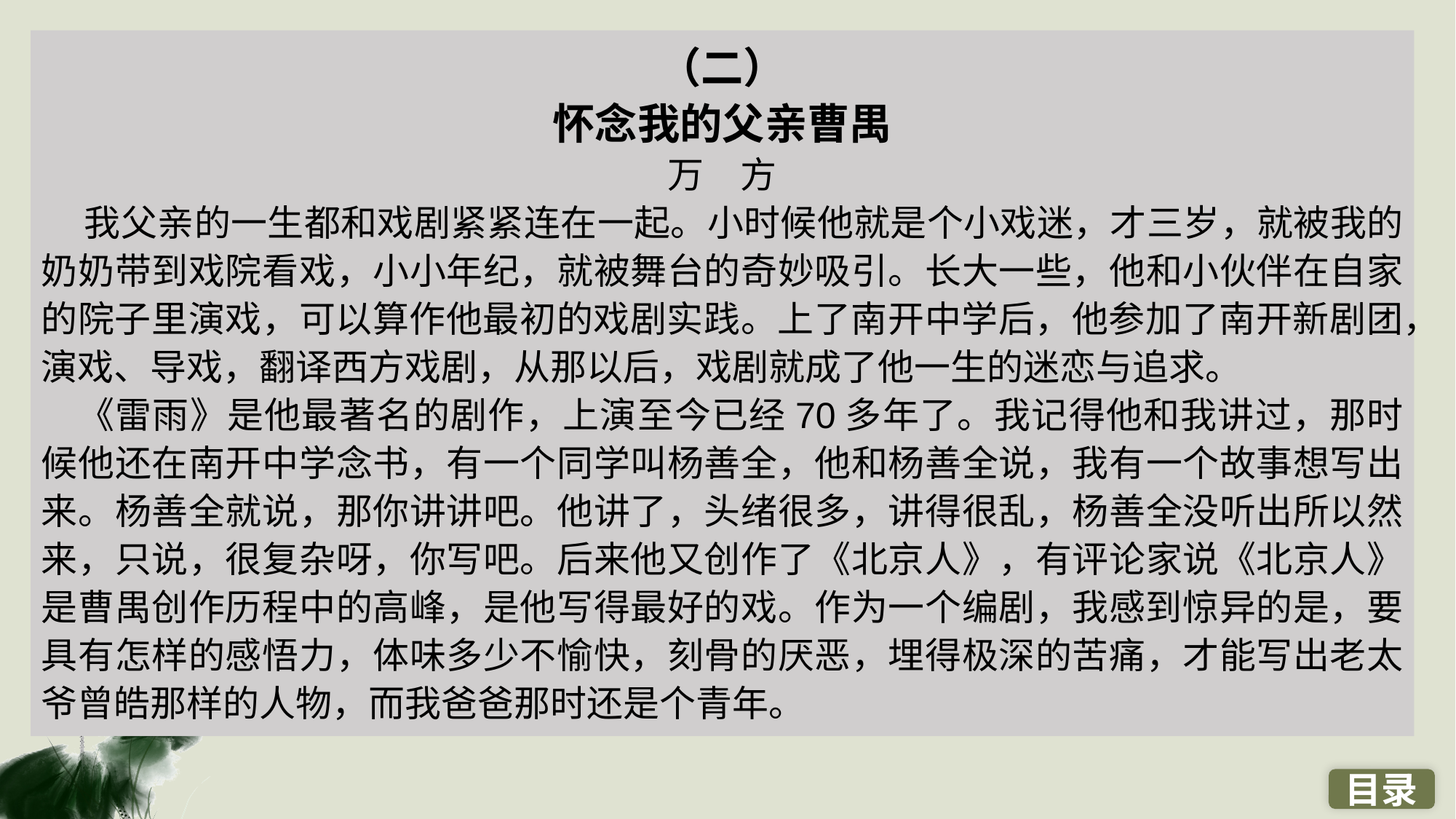

（二）
怀念我的父亲曹禺
万　方
    我父亲的一生都和戏剧紧紧连在一起。小时候他就是个小戏迷，才三岁，就被我的奶奶带到戏院看戏，小小年纪，就被舞台的奇妙吸引。长大一些，他和小伙伴在自家的院子里演戏，可以算作他最初的戏剧实践。上了南开中学后，他参加了南开新剧团，演戏、导戏，翻译西方戏剧，从那以后，戏剧就成了他一生的迷恋与追求。
   《雷雨》是他最著名的剧作，上演至今已经70多年了。我记得他和我讲过，那时候他还在南开中学念书，有一个同学叫杨善全，他和杨善全说，我有一个故事想写出来。杨善全就说，那你讲讲吧。他讲了，头绪很多，讲得很乱，杨善全没听出所以然来，只说，很复杂呀，你写吧。后来他又创作了《北京人》，有评论家说《北京人》是曹禺创作历程中的高峰，是他写得最好的戏。作为一个编剧，我感到惊异的是，要具有怎样的感悟力，体味多少不愉快，刻骨的厌恶，埋得极深的苦痛，才能写出老太爷曾皓那样的人物，而我爸爸那时还是个青年。